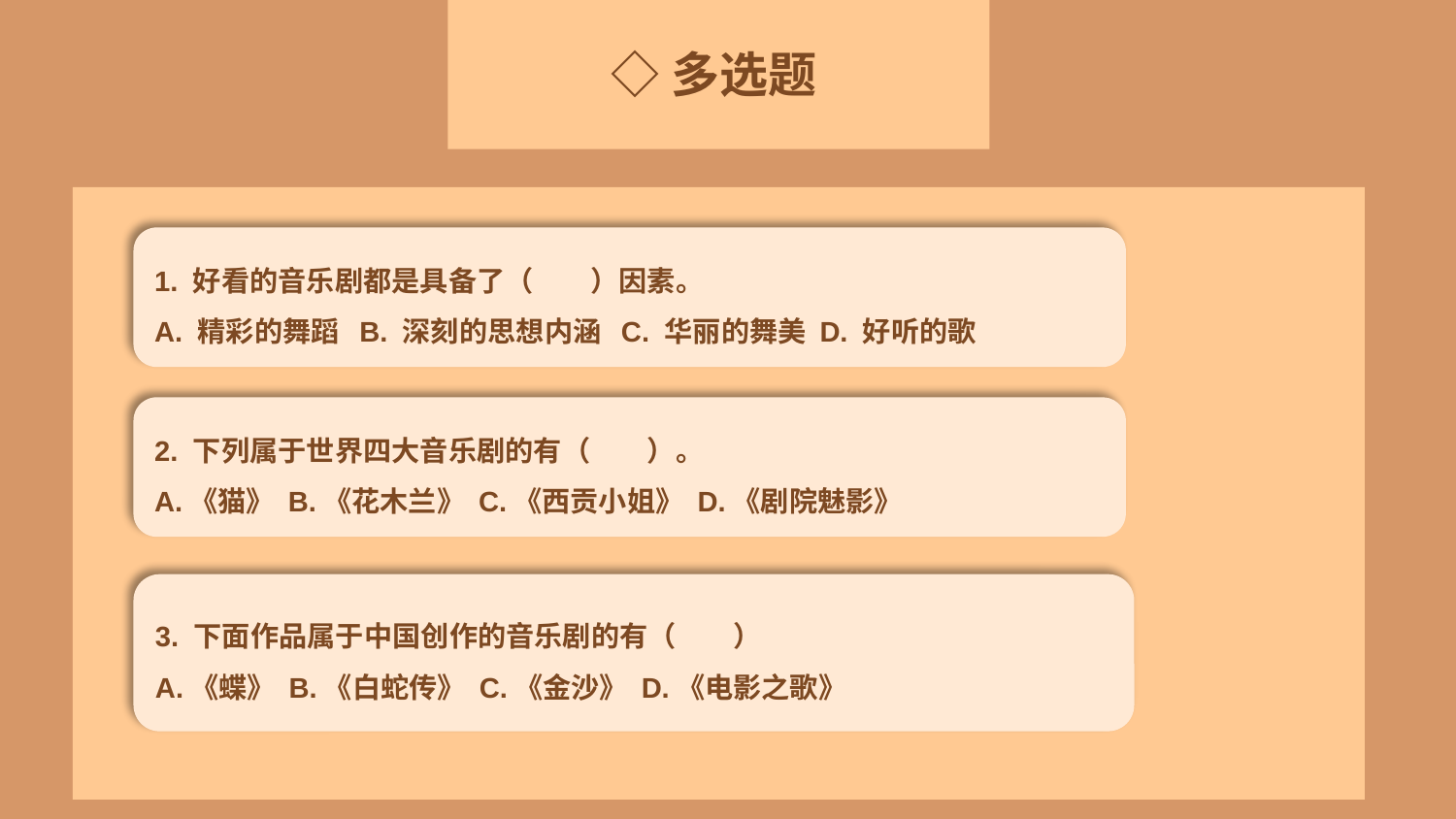

◇多选题

1. 好看的音乐剧都是具备了（　　）因素。
A. 精彩的舞蹈  B. 深刻的思想内涵  C. 华丽的舞美 D. 好听的歌
3. 下面作品属于中国创作的音乐剧的有（　　）
A.《蝶》 B.《白蛇传》 C.《金沙》 D.《电影之歌》
2. 下列属于世界四大音乐剧的有（　　）。
A.《猫》 B.《花木兰》 C.《西贡小姐》 D.《剧院魅影》